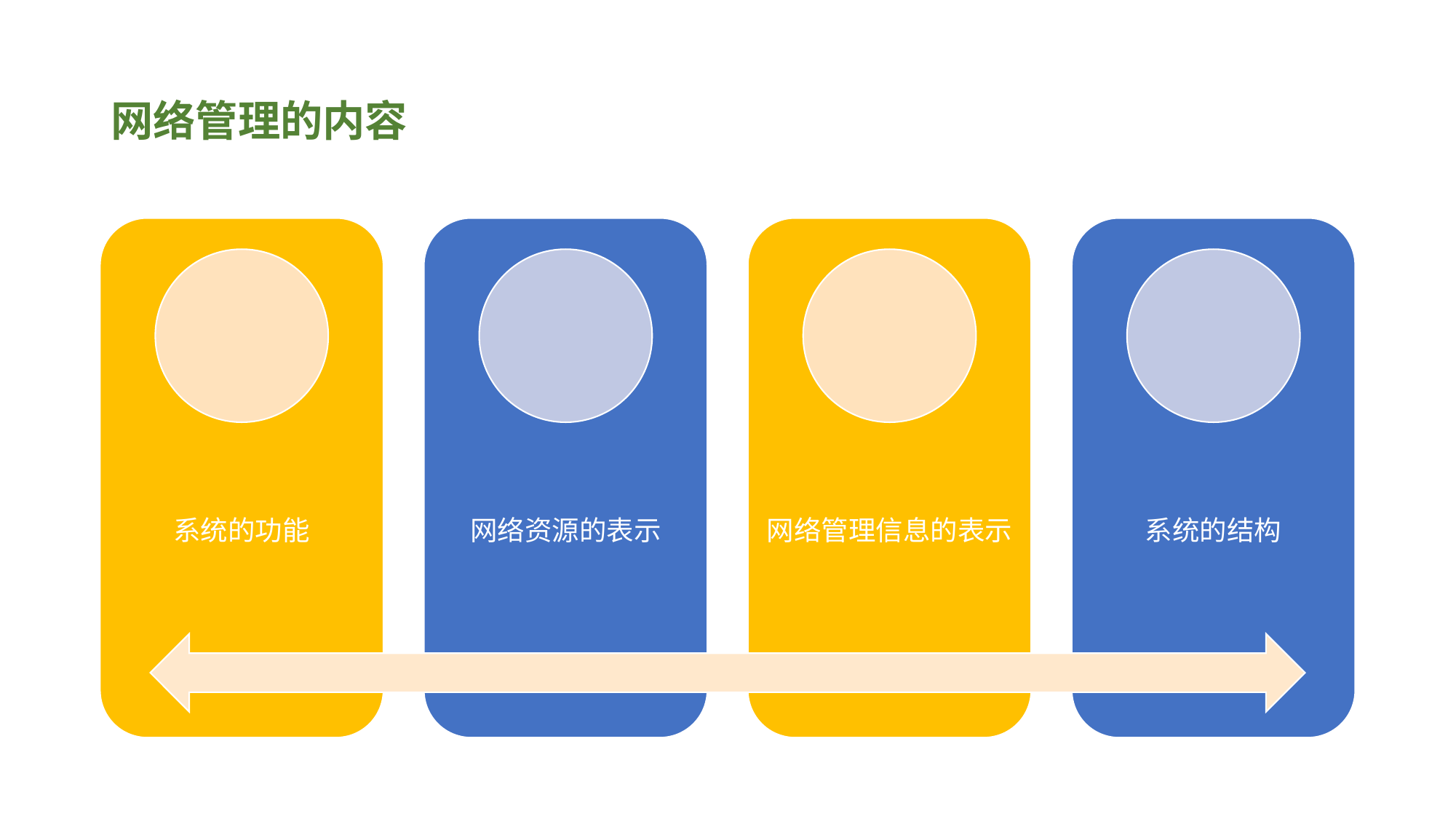

# 网络管理的内容
系统的功能
网络资源的表示
网络管理信息的表示
系统的结构